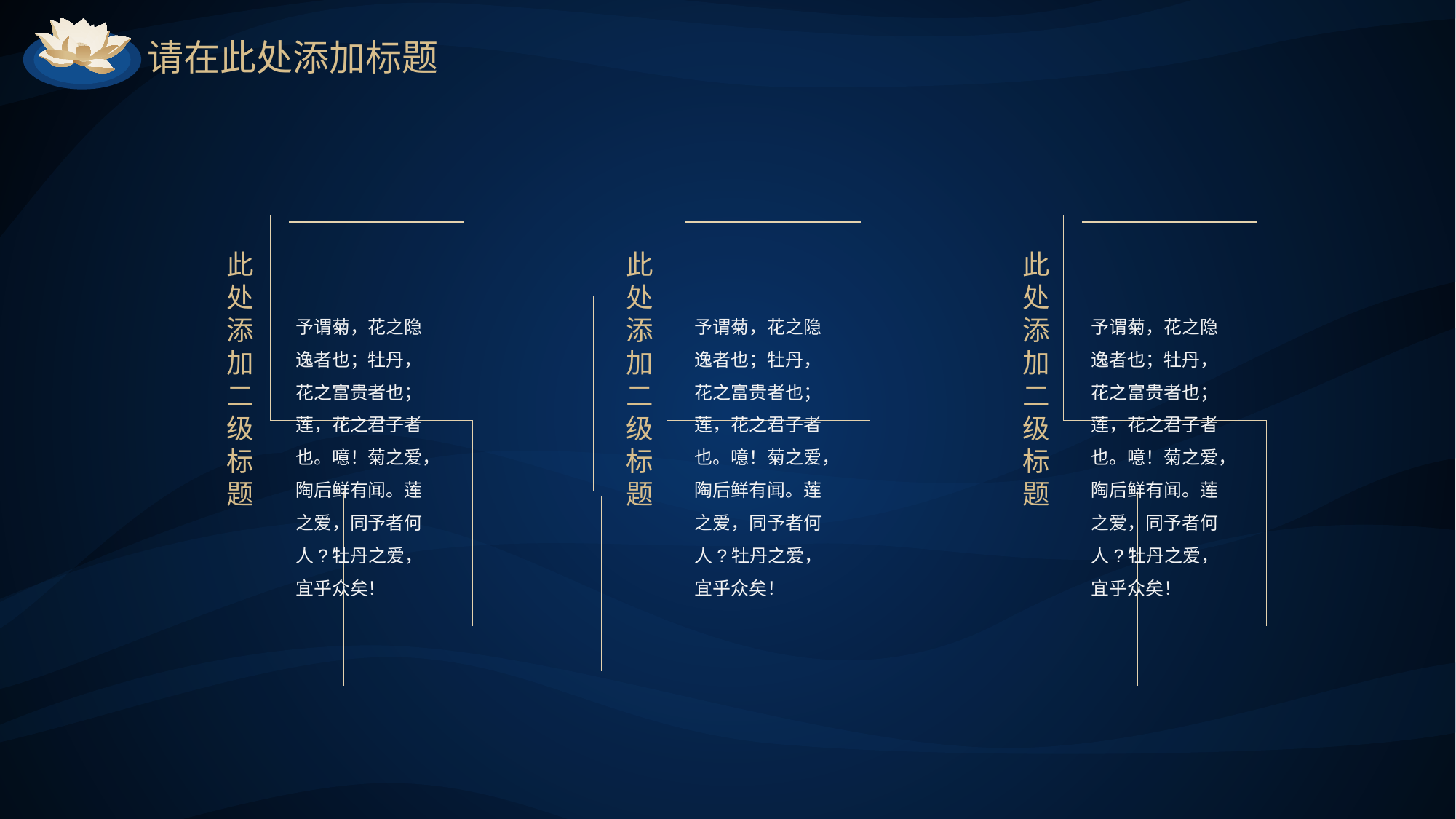

请在此处添加标题
此处添加二级标题
此处添加二级标题
此处添加二级标题
予谓菊，花之隐逸者也；牡丹，花之富贵者也；莲，花之君子者也。噫！菊之爱，陶后鲜有闻。莲之爱，同予者何人?牡丹之爱，宜乎众矣！
予谓菊，花之隐逸者也；牡丹，花之富贵者也；莲，花之君子者也。噫！菊之爱，陶后鲜有闻。莲之爱，同予者何人?牡丹之爱，宜乎众矣！
予谓菊，花之隐逸者也；牡丹，花之富贵者也；莲，花之君子者也。噫！菊之爱，陶后鲜有闻。莲之爱，同予者何人?牡丹之爱，宜乎众矣！